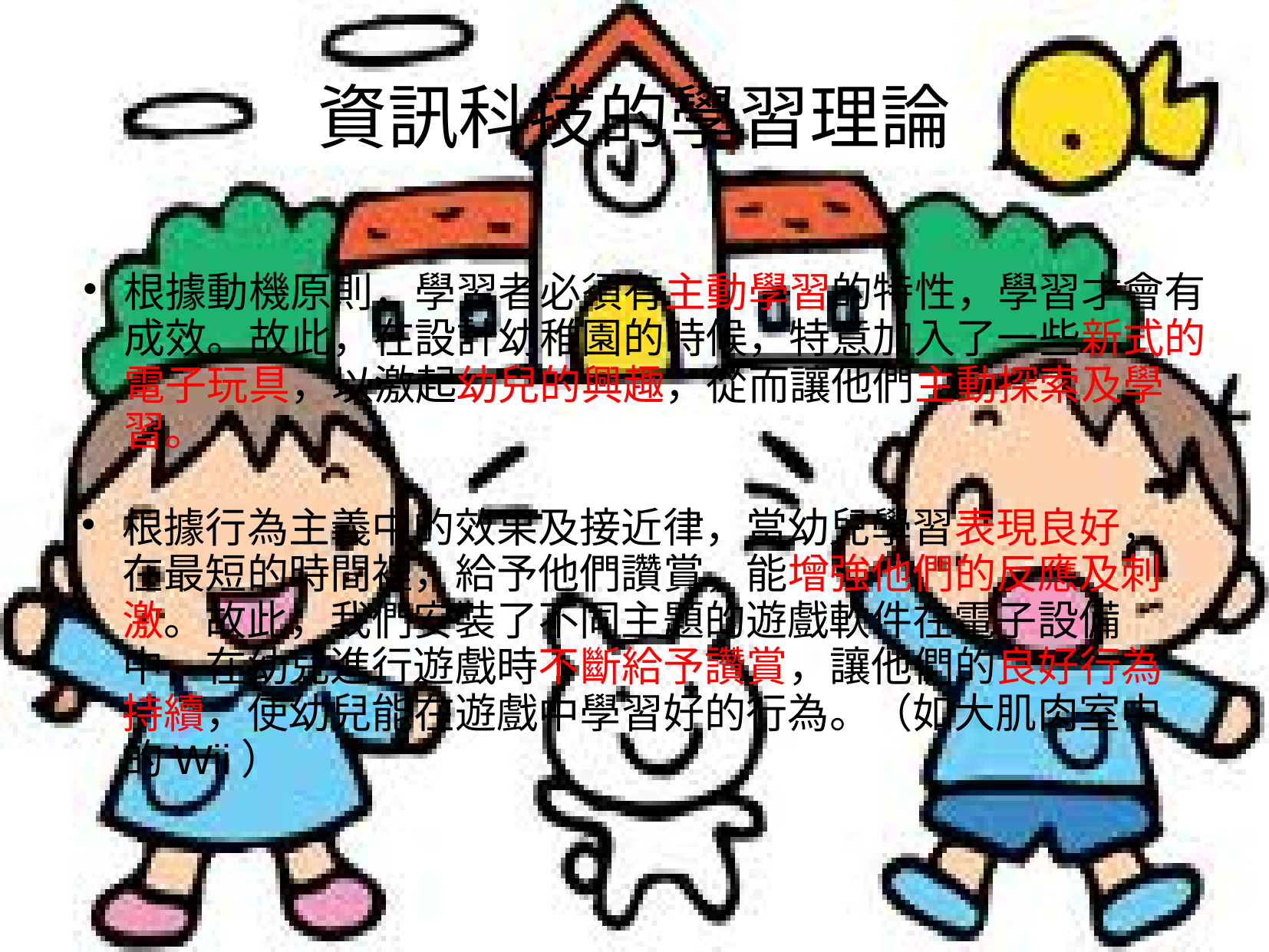

# 資訊科技的學習理論
根據動機原則，學習者必須有主動學習的特性，學習才會有成效。故此，在設計幼稚園的時候，特意加入了一些新式的電子玩具，以激起幼兒的興趣，從而讓他們主動探索及學習。
根據行為主義中的效果及接近律，當幼兒學習表現良好，在最短的時間裡，給予他們讚賞，能增強他們的反應及刺激。故此，我們安裝了不同主題的遊戲軟件在電子設備中，在幼兒進行遊戲時不斷給予讚賞，讓他們的良好行為持續，使幼兒能在遊戲中學習好的行為。（如大肌肉室中的Wii）